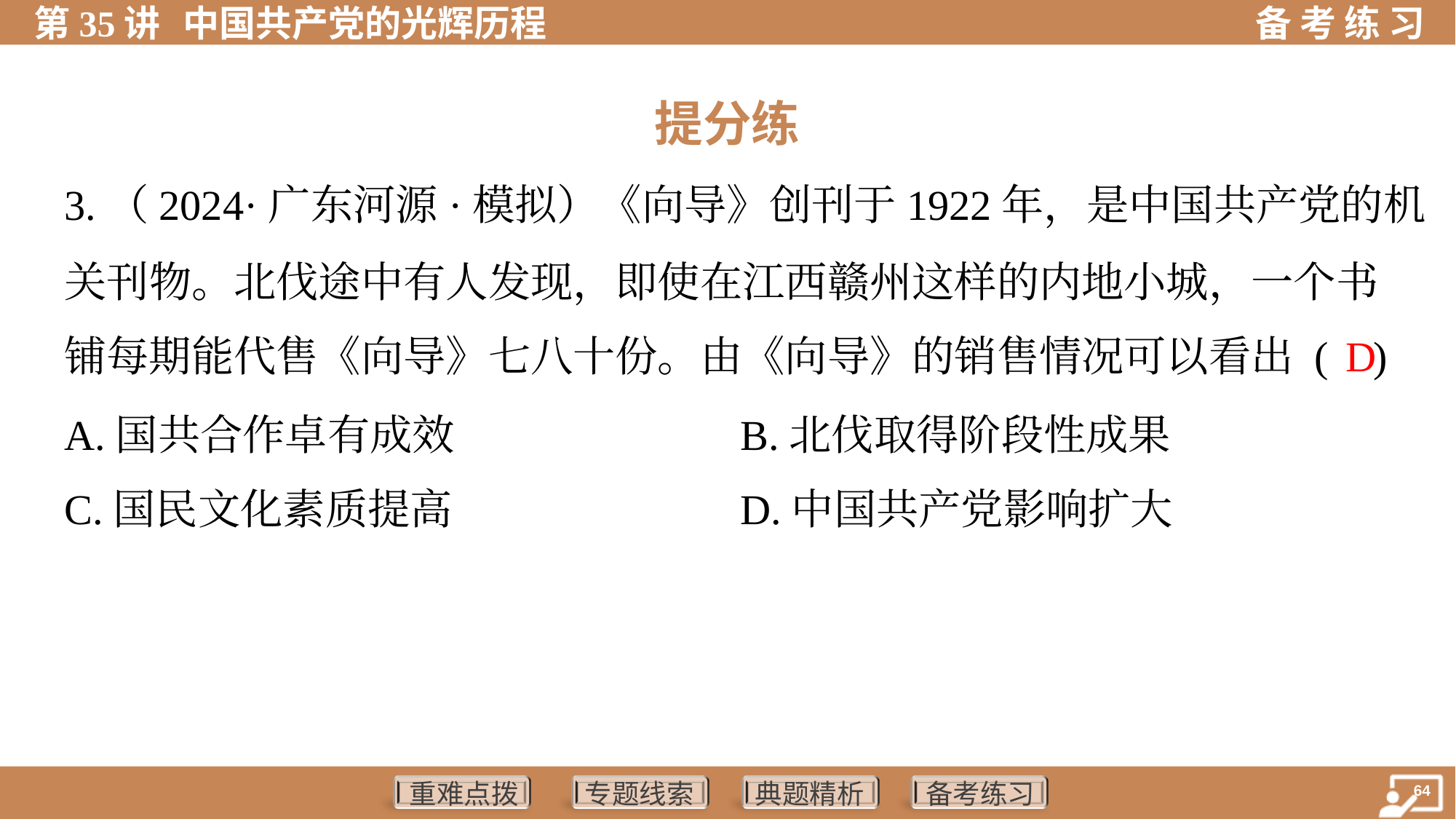

提分练
3.（2024·广东河源·模拟）《向导》创刊于1922年，是中国共产党的机
关刊物。北伐途中有人发现，即使在江西赣州这样的内地小城，一个书
铺每期能代售《向导》七八十份。由《向导》的销售情况可以看出 (    )
          D
A.国共合作卓有成效	B.北伐取得阶段性成果
C.国民文化素质提高	D.中国共产党影响扩大